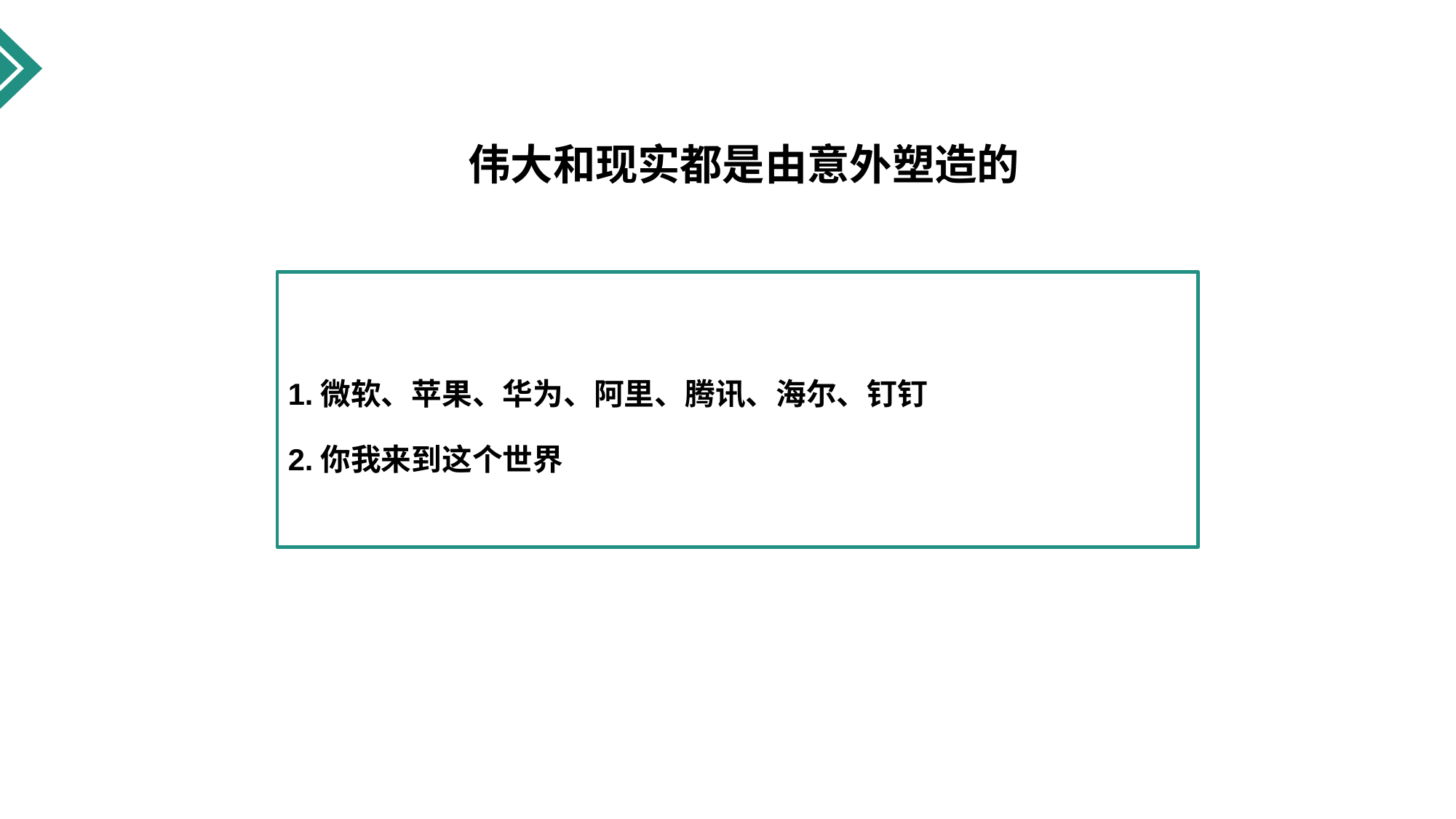

# 伟大和现实都是由意外塑造的

1.微软、苹果、华为、阿里、腾讯、海尔、钉钉

2.你我来到这个世界